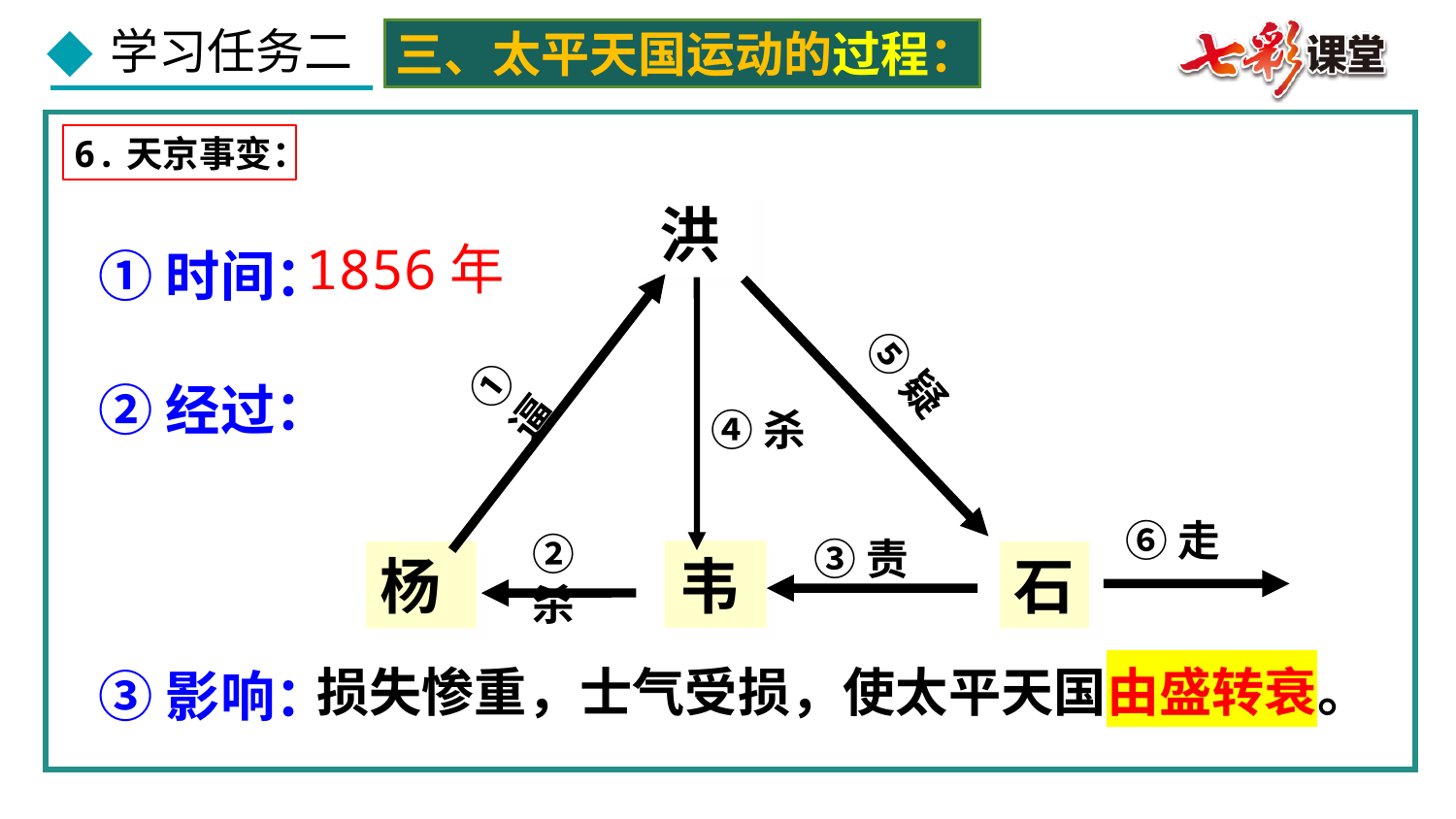

三、太平天国运动的过程：
6.天京事变：
洪

①逼

④杀

⑤疑
⑥走

②杀

③责

韦
杨
石
1856年
①时间：
②经过：
③影响：
损失惨重，士气受损，使太平天国由盛转衰。